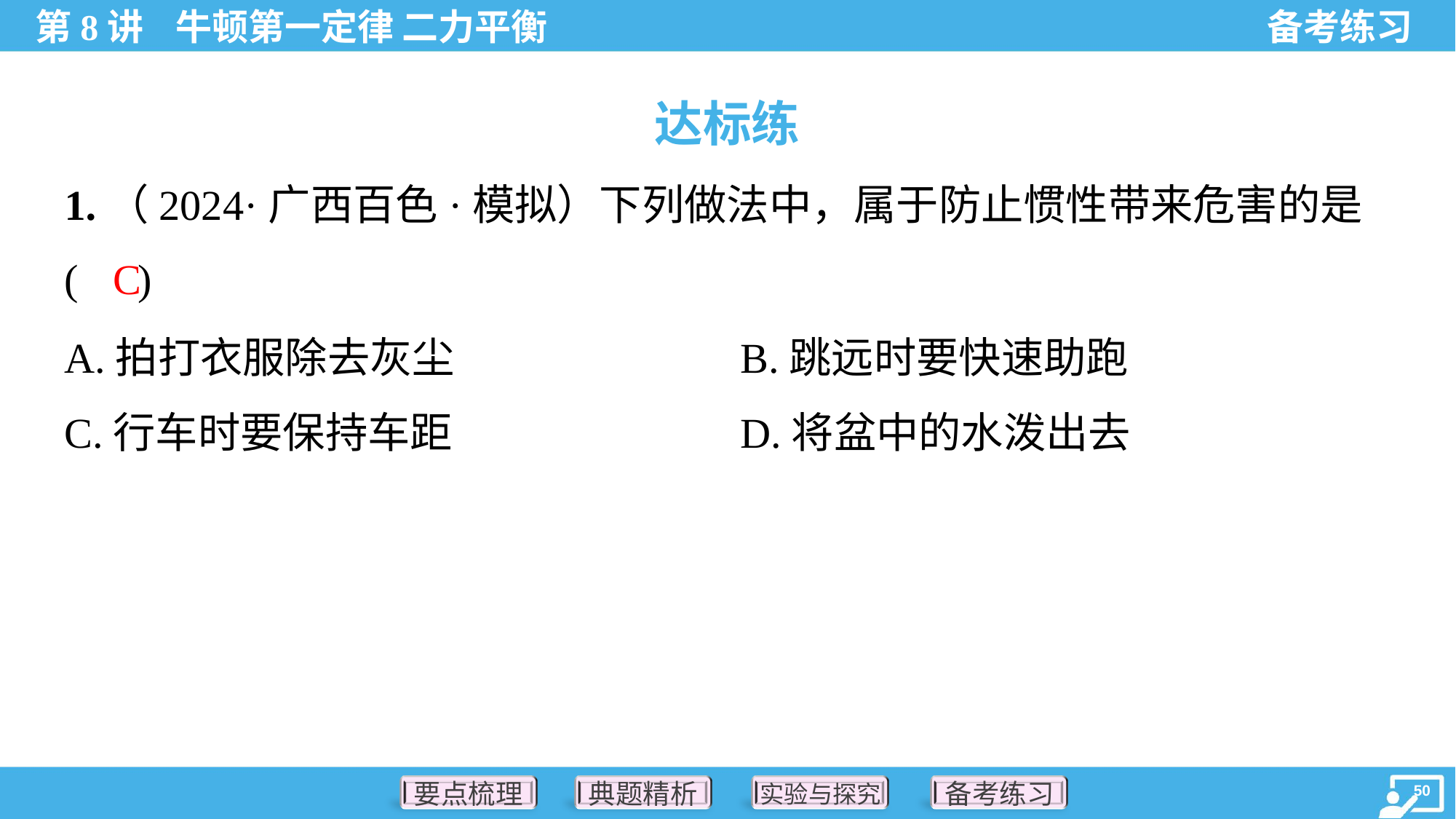

达标练
1.（2024·广西百色·模拟）下列做法中，属于防止惯性带来危害的是
(     )
C
A.拍打衣服除去灰尘	B.跳远时要快速助跑
C.行车时要保持车距	D.将盆中的水泼出去